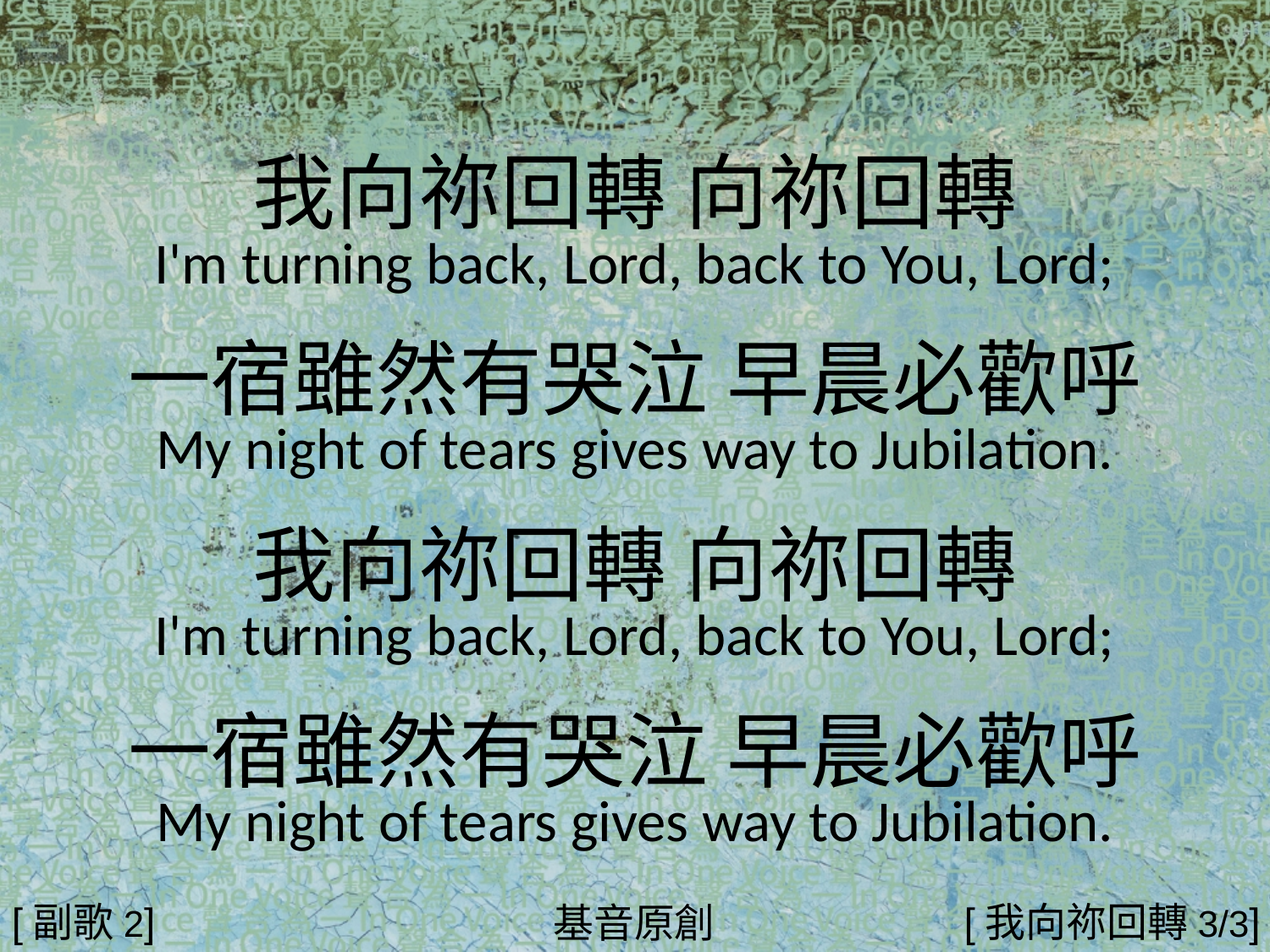

我向祢回轉 向祢回轉
I'm turning back, Lord, back to You, Lord;

一宿雖然有哭泣 早晨必歡呼
My night of tears gives way to Jubilation.

我向祢回轉 向祢回轉
I'm turning back, Lord, back to You, Lord;

一宿雖然有哭泣 早晨必歡呼
My night of tears gives way to Jubilation.

#

[副歌2]
[我向祢回轉3/3]
基音原創